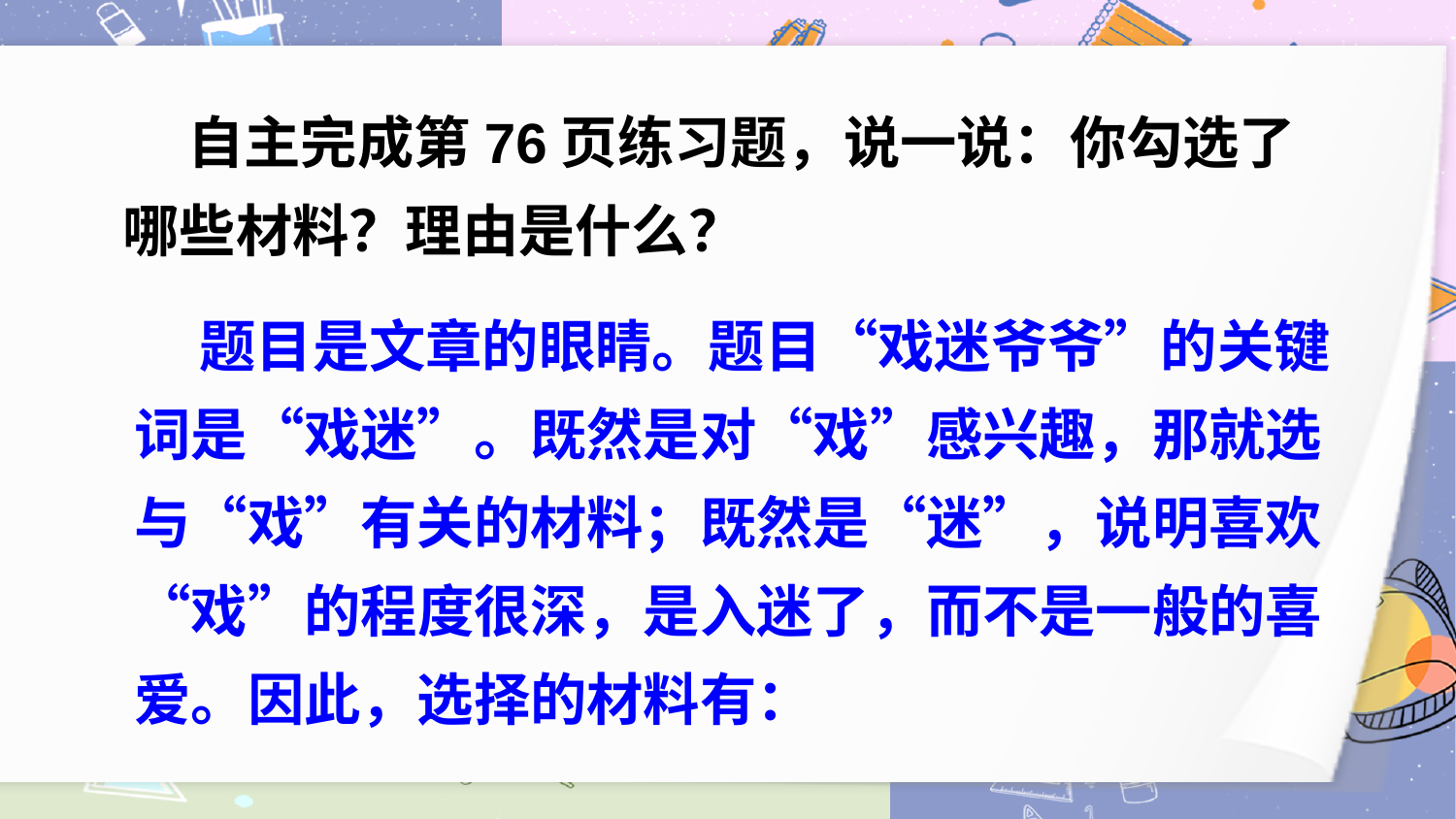

自主完成第76页练习题，说一说：你勾选了哪些材料？理由是什么？
    题目是文章的眼睛。题目“戏迷爷爷”的关键词是“戏迷”。既然是对“戏”感兴趣，那就选与“戏”有关的材料；既然是“迷”，说明喜欢“戏”的程度很深，是入迷了，而不是一般的喜爱。因此，选择的材料有：